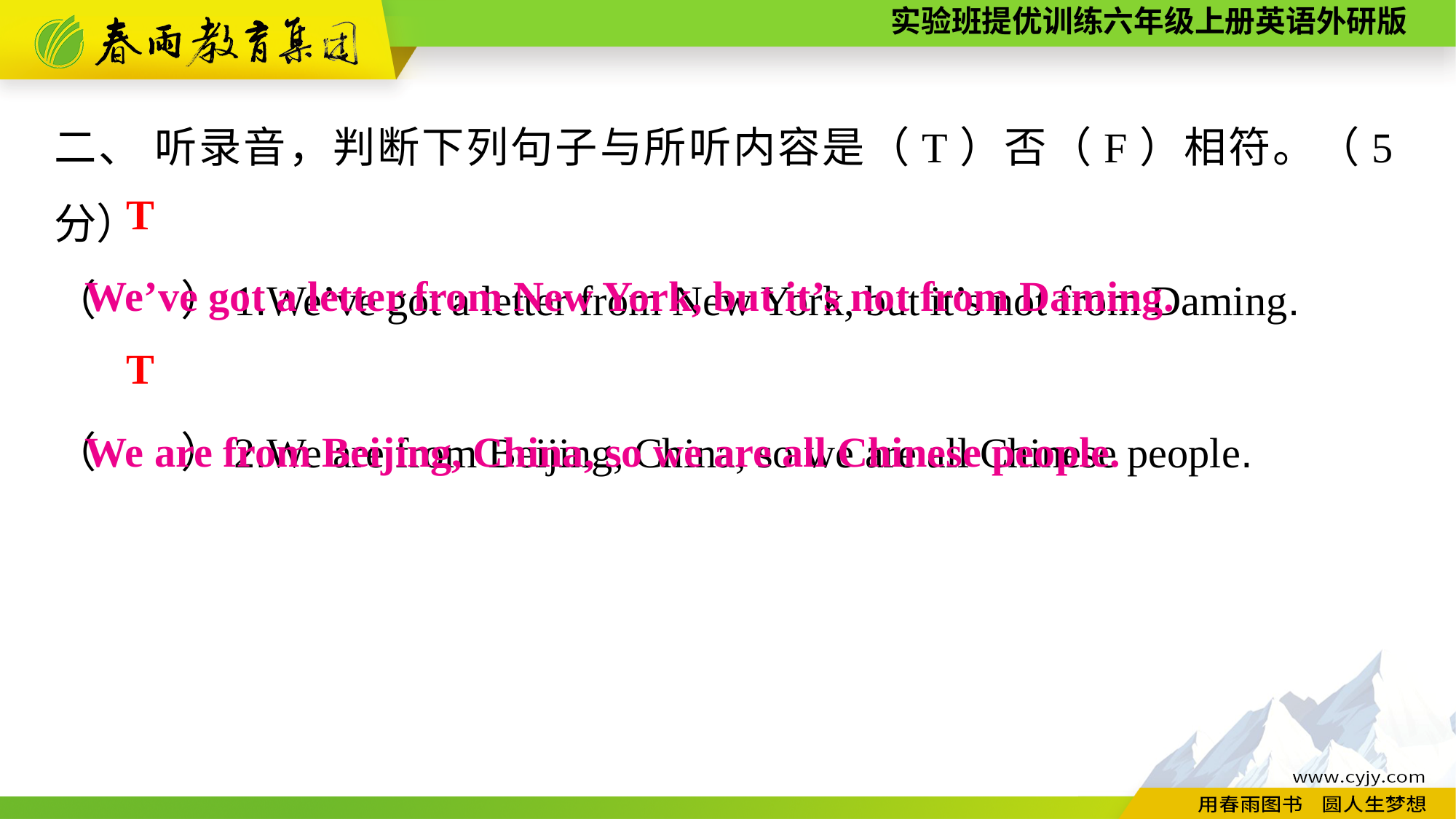

二、 听录音，判断下列句子与所听内容是（T）否（F）相符。（5分）
（　　）1.We’ve got a letter from New York, but it’s not from Daming.

（　　）2.We are from Beijing, China, so we are all Chinese people.
T
We’ve got a letter from New York, but it’s not from Daming.
T
We are from Beijing, China, so we are all Chinese people.